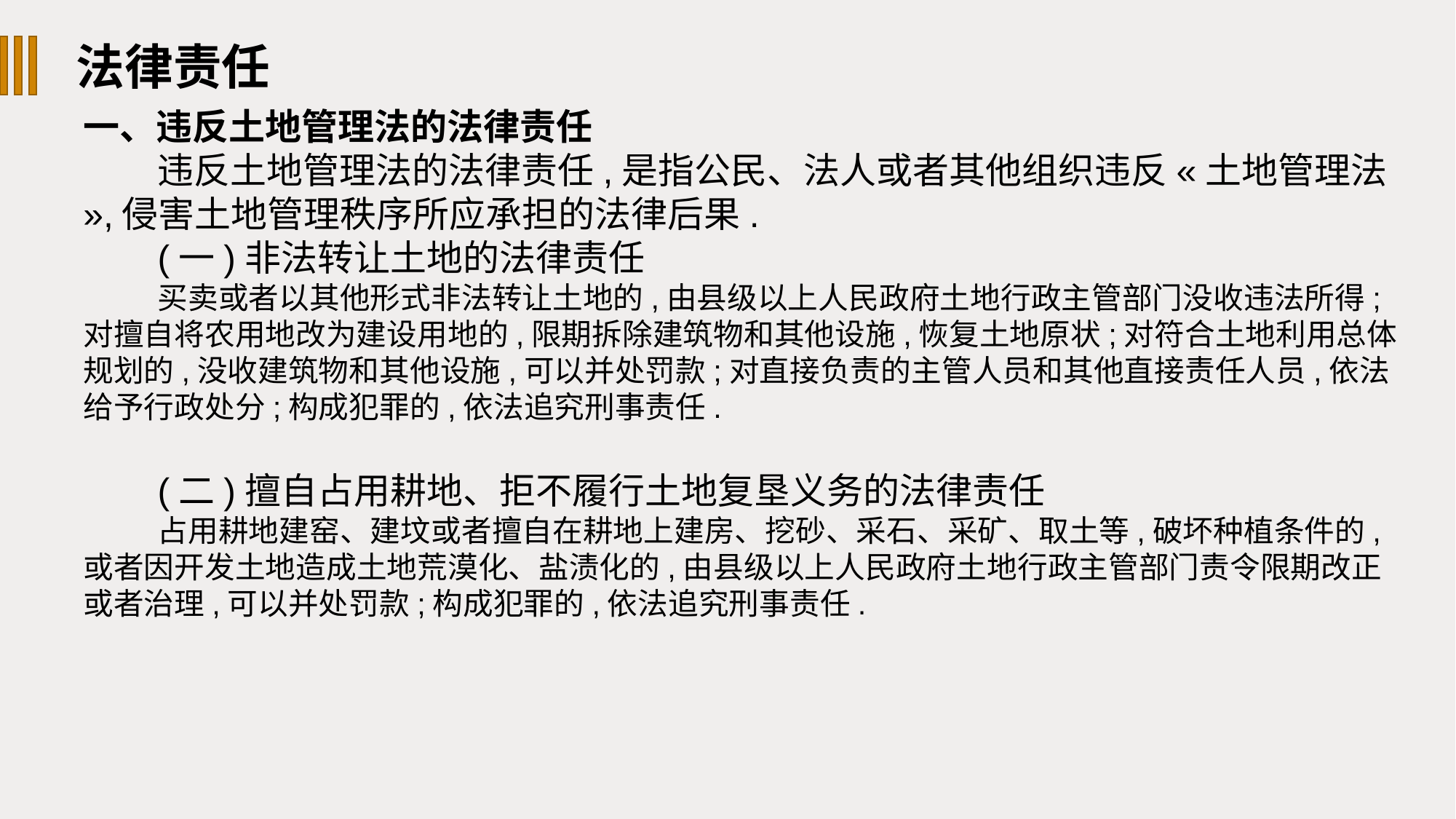

法律责任

一、违反土地管理法的法律责任
违反土地管理法的法律责任,是指公民、法人或者其他组织违反«土地管理法»,侵害土地管理秩序所应承担的法律后果.
(一)非法转让土地的法律责任
买卖或者以其他形式非法转让土地的,由县级以上人民政府土地行政主管部门没收违法所得;对擅自将农用地改为建设用地的,限期拆除建筑物和其他设施,恢复土地原状;对符合土地利用总体规划的,没收建筑物和其他设施,可以并处罚款;对直接负责的主管人员和其他直接责任人员,依法给予行政处分;构成犯罪的,依法追究刑事责任.

(二)擅自占用耕地、拒不履行土地复垦义务的法律责任
占用耕地建窑、建坟或者擅自在耕地上建房、挖砂、采石、采矿、取土等,破坏种植条件的,或者因开发土地造成土地荒漠化、盐渍化的,由县级以上人民政府土地行政主管部门责令限期改正或者治理,可以并处罚款;构成犯罪的,依法追究刑事责任.